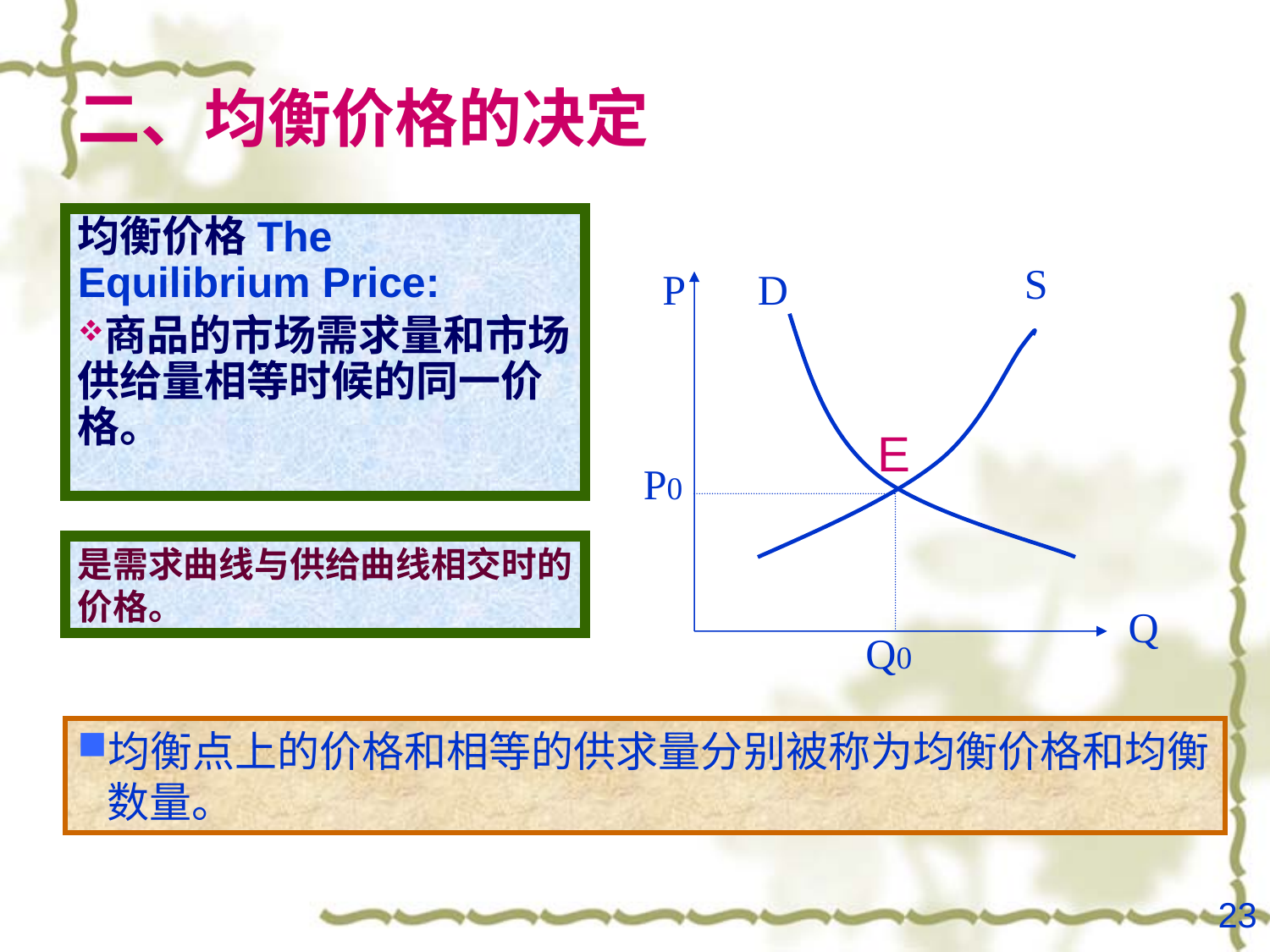

# 二、均衡价格的决定
均衡价格The Equilibrium Price:
商品的市场需求量和市场供给量相等时候的同一价格。
S
P
D

E
P0

是需求曲线与供给曲线相交时的价格。
Q
Q0

均衡点上的价格和相等的供求量分别被称为均衡价格和均衡数量。
23